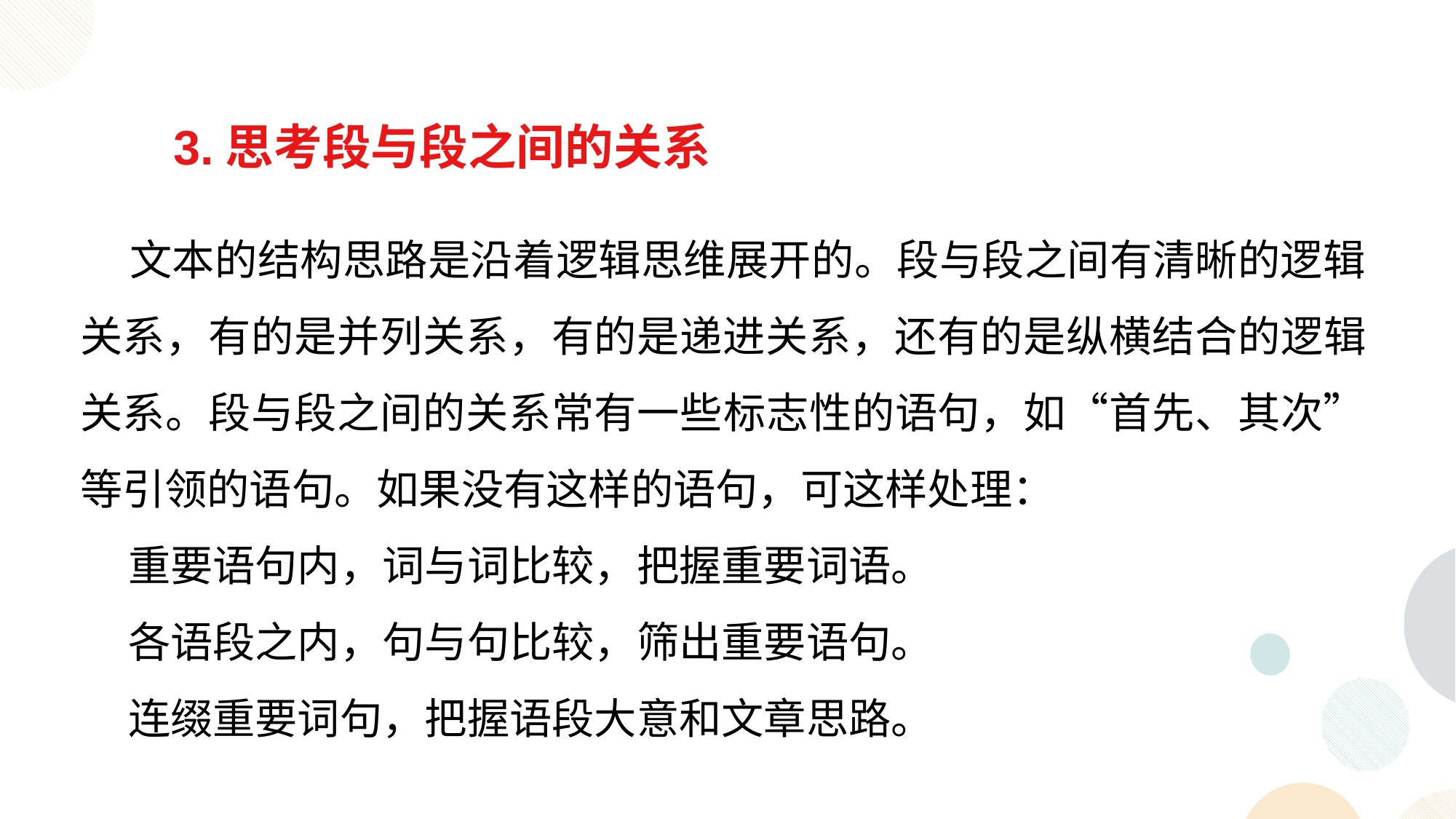

3.思考段与段之间的关系
    文本的结构思路是沿着逻辑思维展开的。段与段之间有清晰的逻辑关系，有的是并列关系，有的是递进关系，还有的是纵横结合的逻辑关系。段与段之间的关系常有一些标志性的语句，如“首先、其次”等引领的语句。如果没有这样的语句，可这样处理：
    重要语句内，词与词比较，把握重要词语。
    各语段之内，句与句比较，筛出重要语句。
    连缀重要词句，把握语段大意和文章思路。